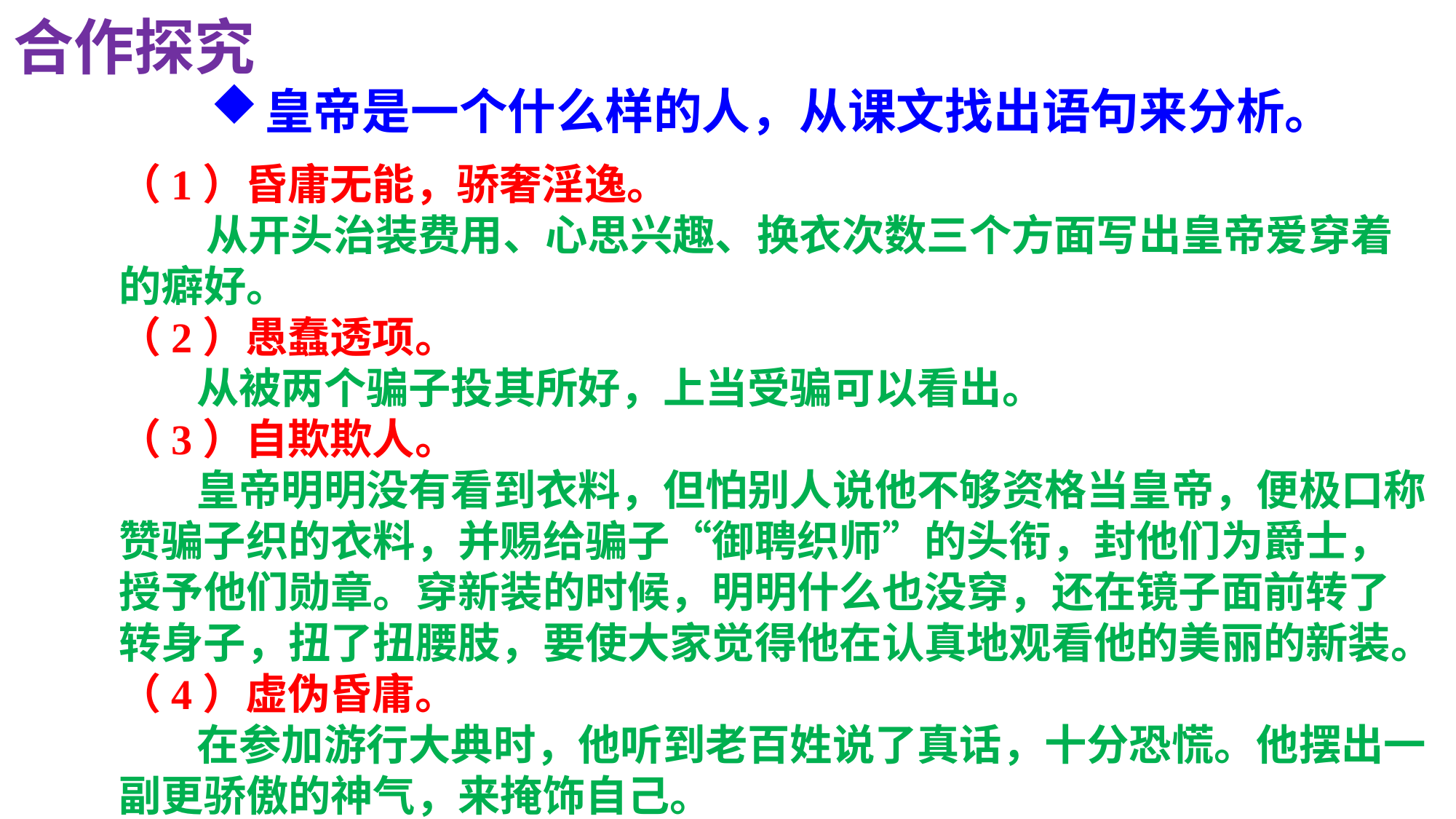

合作探究
皇帝是一个什么样的人，从课文找出语句来分析。
（1）昏庸无能，骄奢淫逸。
        从开头治装费用、心思兴趣、换衣次数三个方面写出皇帝爱穿着的癖好。
（2）愚蠢透项。
       从被两个骗子投其所好，上当受骗可以看出。
（3）自欺欺人。
       皇帝明明没有看到衣料，但怕别人说他不够资格当皇帝，便极口称赞骗子织的衣料，并赐给骗子“御聘织师”的头衔，封他们为爵士，授予他们勋章。穿新装的时候，明明什么也没穿，还在镜子面前转了转身子，扭了扭腰肢，要使大家觉得他在认真地观看他的美丽的新装。
（4）虚伪昏庸。
       在参加游行大典时，他听到老百姓说了真话，十分恐慌。他摆出一副更骄傲的神气，来掩饰自己。